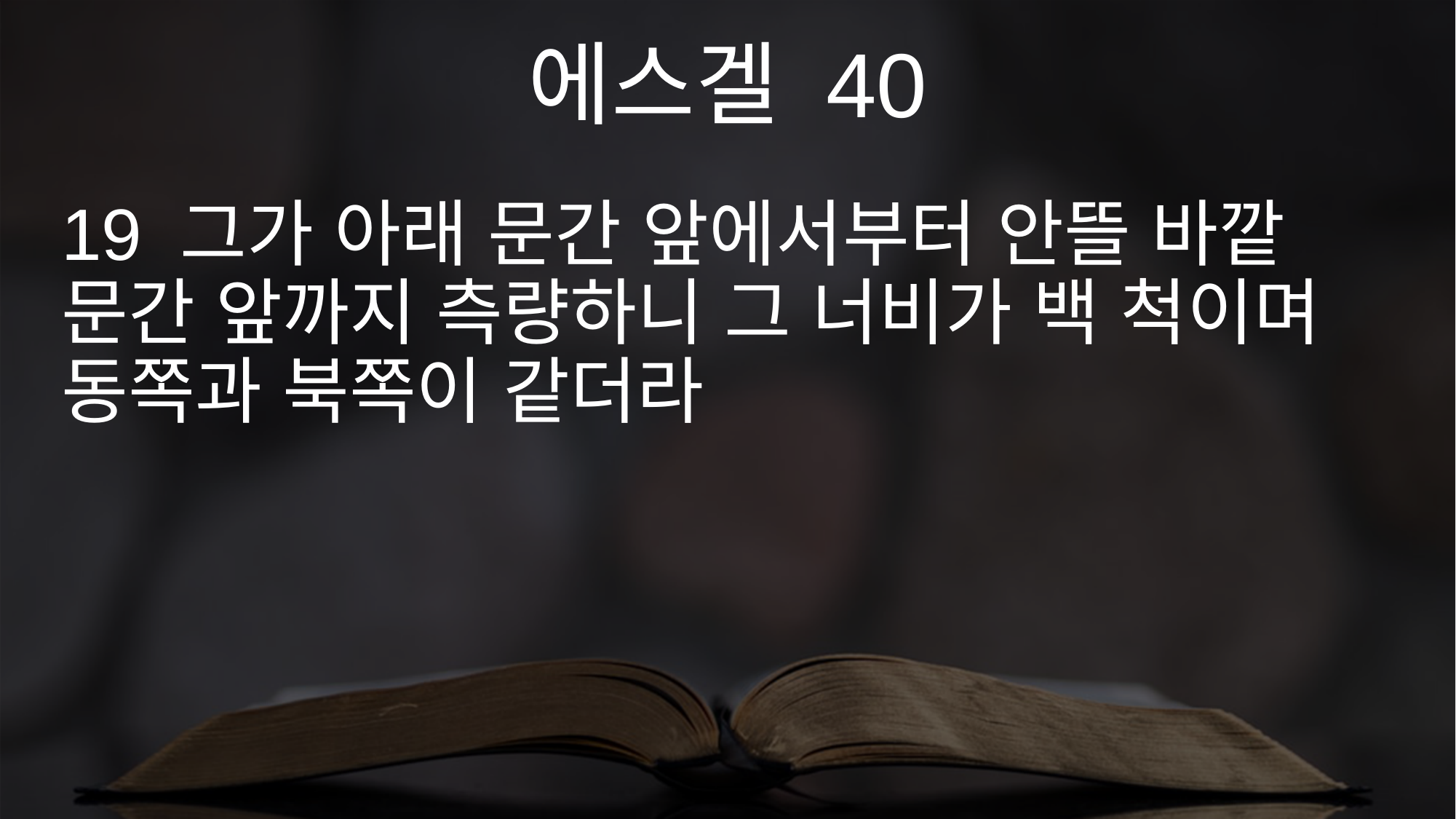

에스겔 40
19 그가 아래 문간 앞에서부터 안뜰 바깥 문간 앞까지 측량하니 그 너비가 백 척이며 동쪽과 북쪽이 같더라